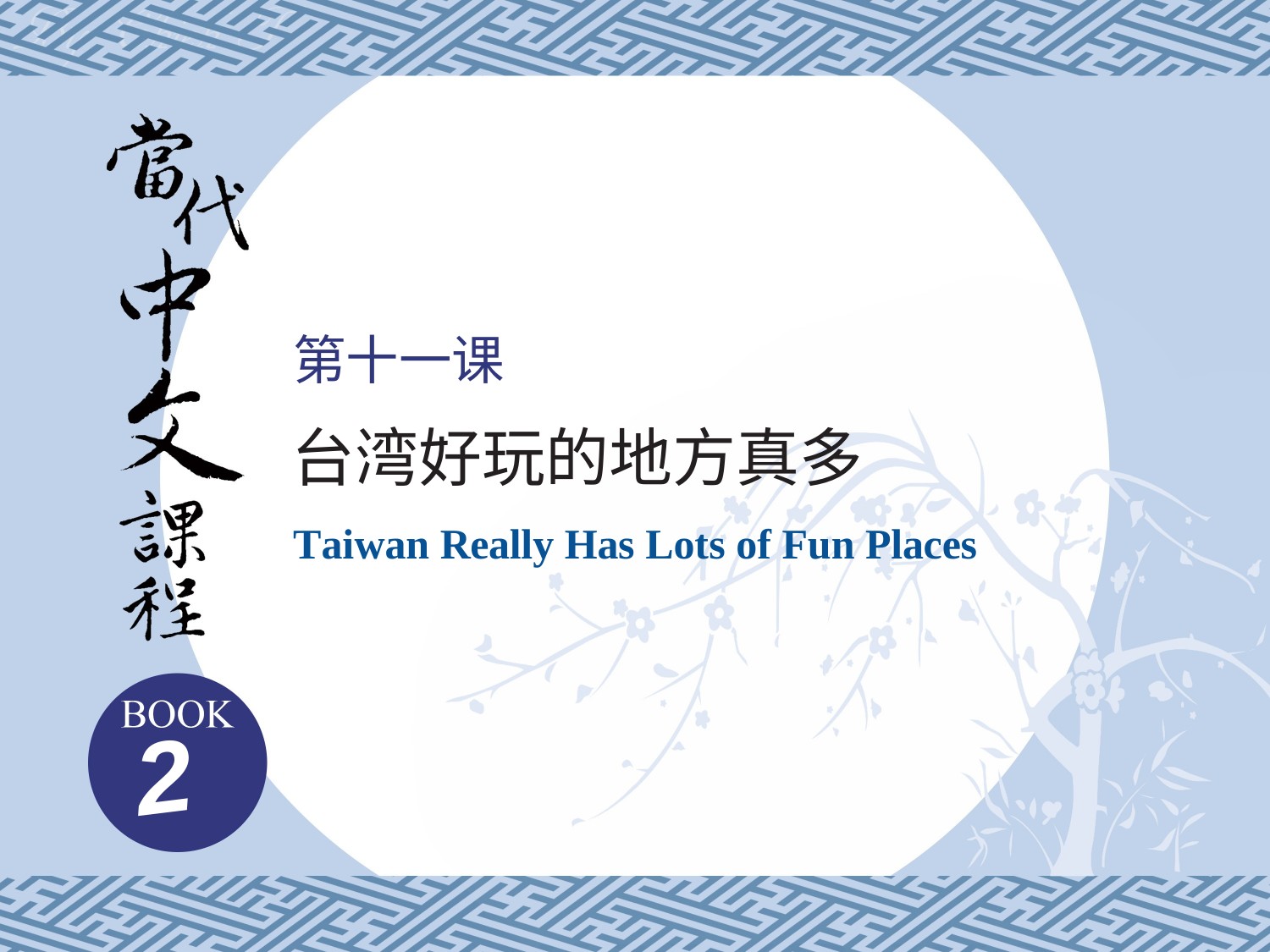

# 第十一课
台湾好玩的地方真多
Taiwan Really Has Lots of Fun Places
2